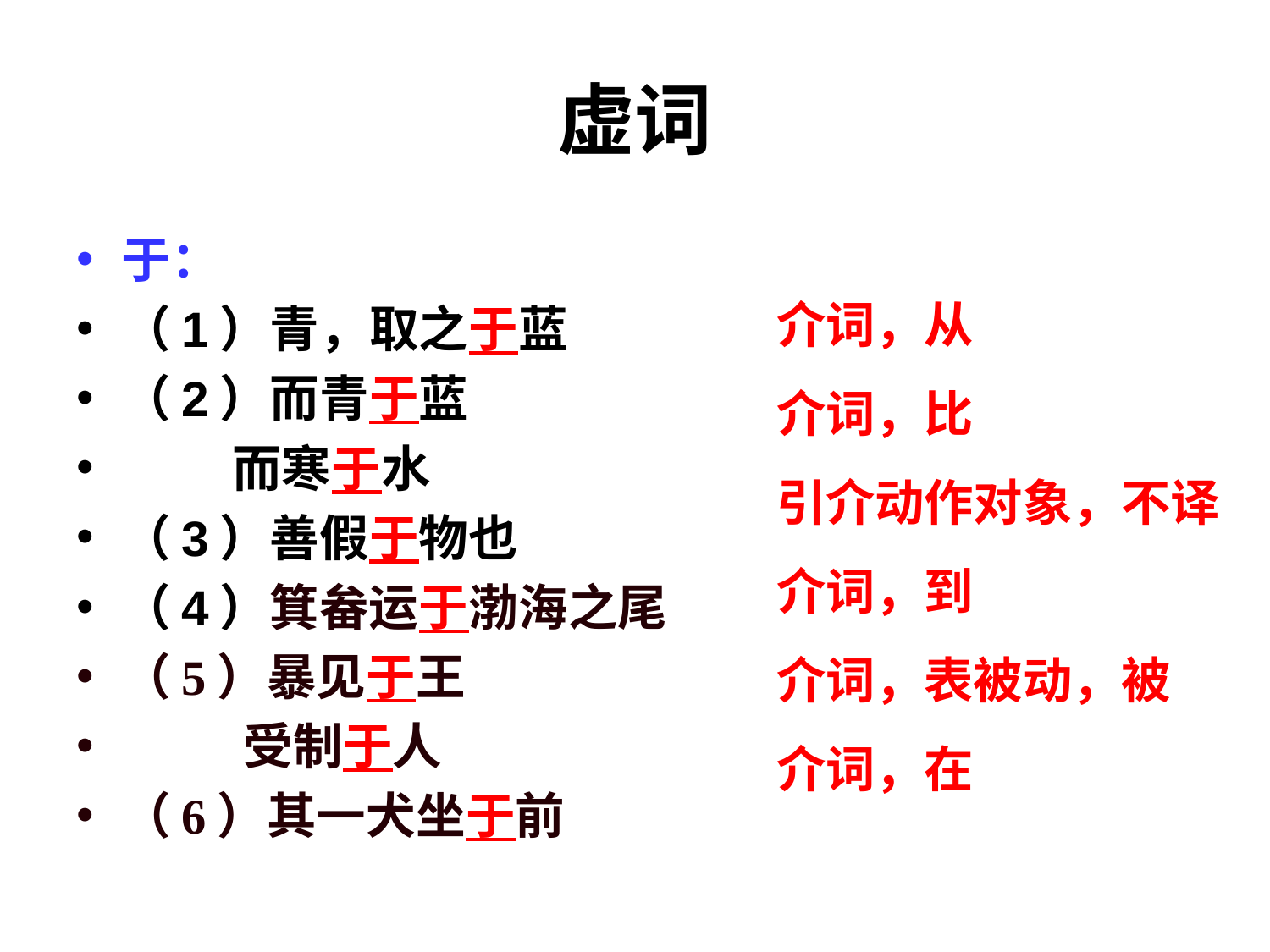

# 虚词
于：
（1）青，取之于蓝
（2）而青于蓝
　　 而寒于水
（3）善假于物也
（4）箕畚运于渤海之尾
（5）暴见于王
　　  受制于人
（6）其一犬坐于前

介词，从
介词，比
引介动作对象，不译
介词，到
介词，表被动，被
介词，在